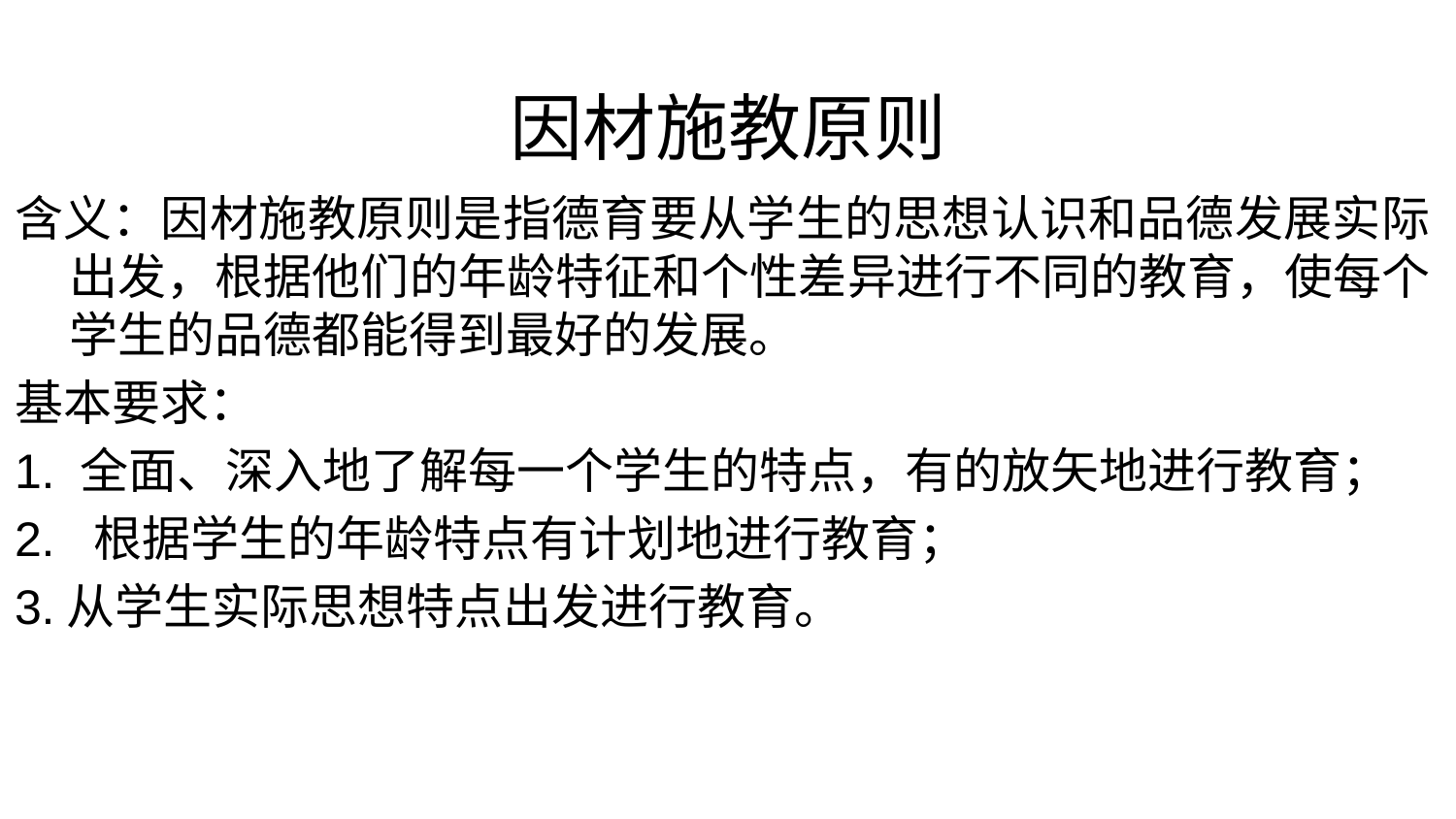

# 因材施教原则
含义：因材施教原则是指德育要从学生的思想认识和品德发展实际出发，根据他们的年龄特征和个性差异进行不同的教育，使每个学生的品德都能得到最好的发展。
基本要求：
1. 全面、深入地了解每一个学生的特点，有的放矢地进行教育；
2.  根据学生的年龄特点有计划地进行教育；
3.从学生实际思想特点出发进行教育。